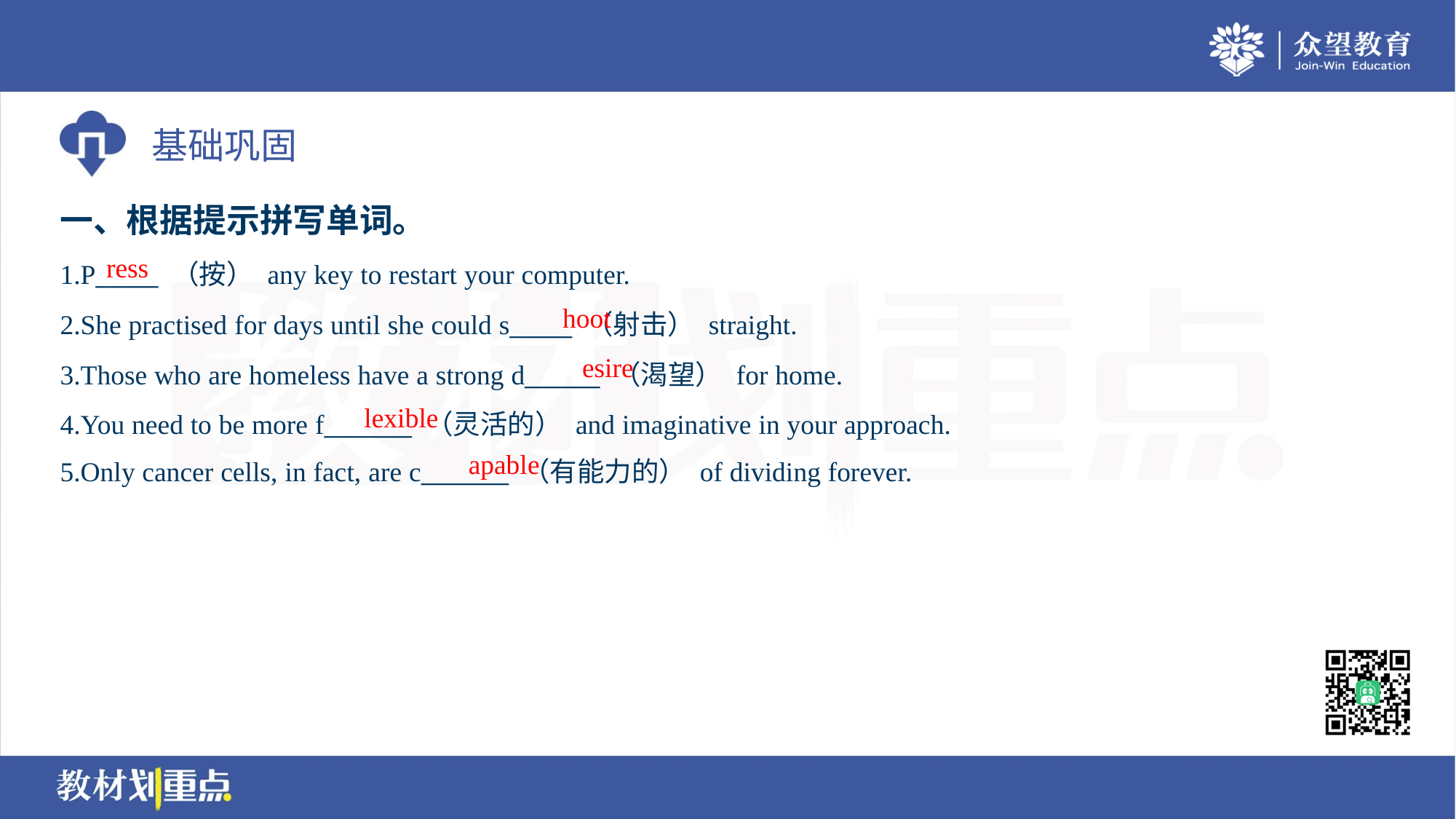

一、根据提示拼写单词。
ress
1.P_____ （按） any key to restart your computer.
2.She practised for days until she could s_____ （射击） straight.
3.Those who are homeless have a strong d______ （渴望） for home.
4.You need to be more f_______ （灵活的） and imaginative in your approach.
5.Only cancer cells, in fact, are c_______ （有能力的） of dividing forever.
hoot
esire
lexible
apable